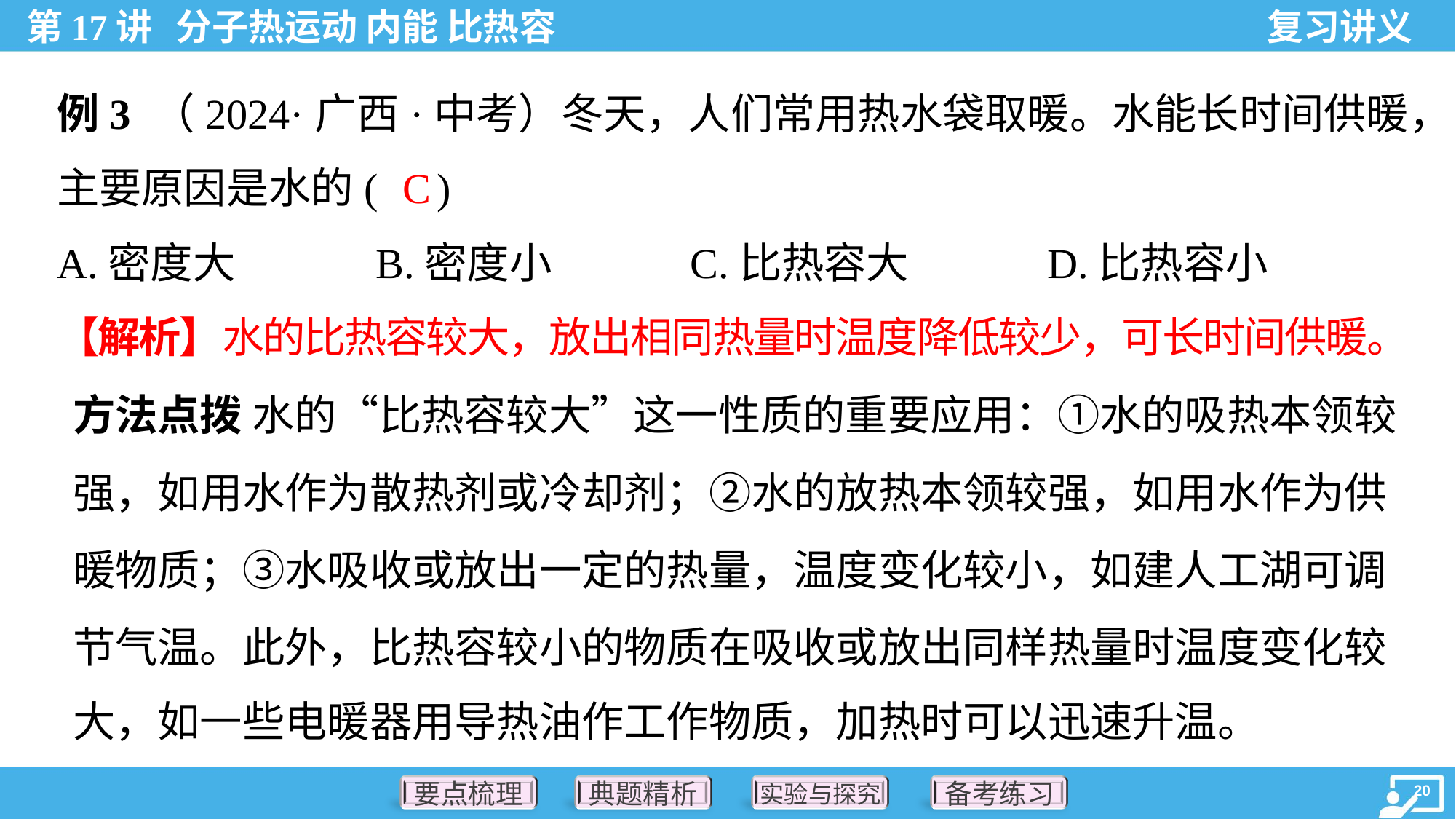

例3 （2024·广西·中考）冬天，人们常用热水袋取暖。水能长时间供暖，
主要原因是水的(     )
C
A.密度大	B.密度小	C.比热容大	D.比热容小
【解析】水的比热容较大，放出相同热量时温度降低较少，可长时间供暖。
方法点拨 水的“比热容较大”这一性质的重要应用：①水的吸热本领较
强，如用水作为散热剂或冷却剂；②水的放热本领较强，如用水作为供
暖物质；③水吸收或放出一定的热量，温度变化较小，如建人工湖可调
节气温。此外，比热容较小的物质在吸收或放出同样热量时温度变化较
大，如一些电暖器用导热油作工作物质，加热时可以迅速升温。